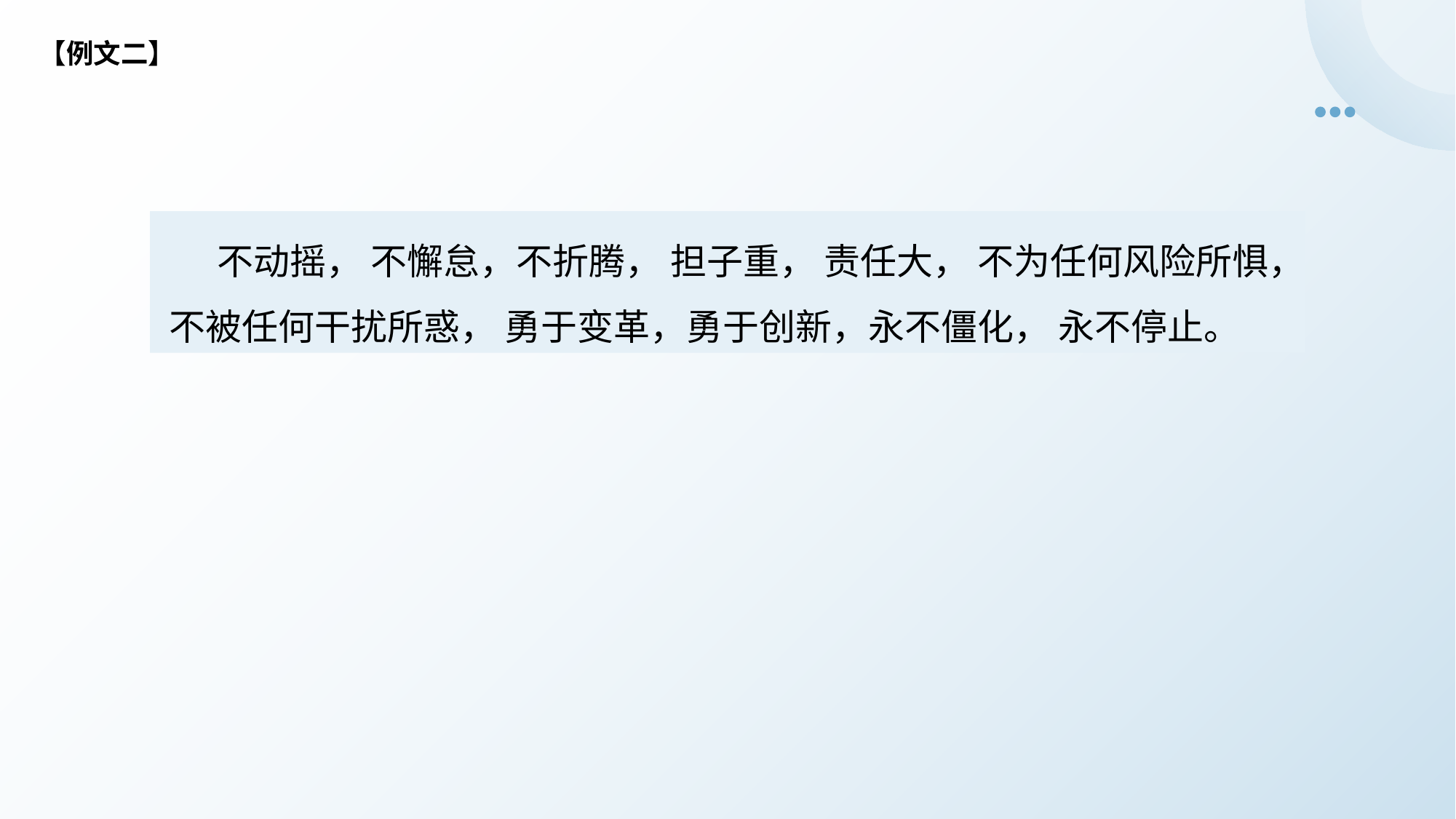

【例文二】
          不动摇， 不懈怠，不折腾， 担子重， 责任大， 不为任何风险所惧， 不被任何干扰所惑， 勇于变革，勇于创新，永不僵化， 永不停止。